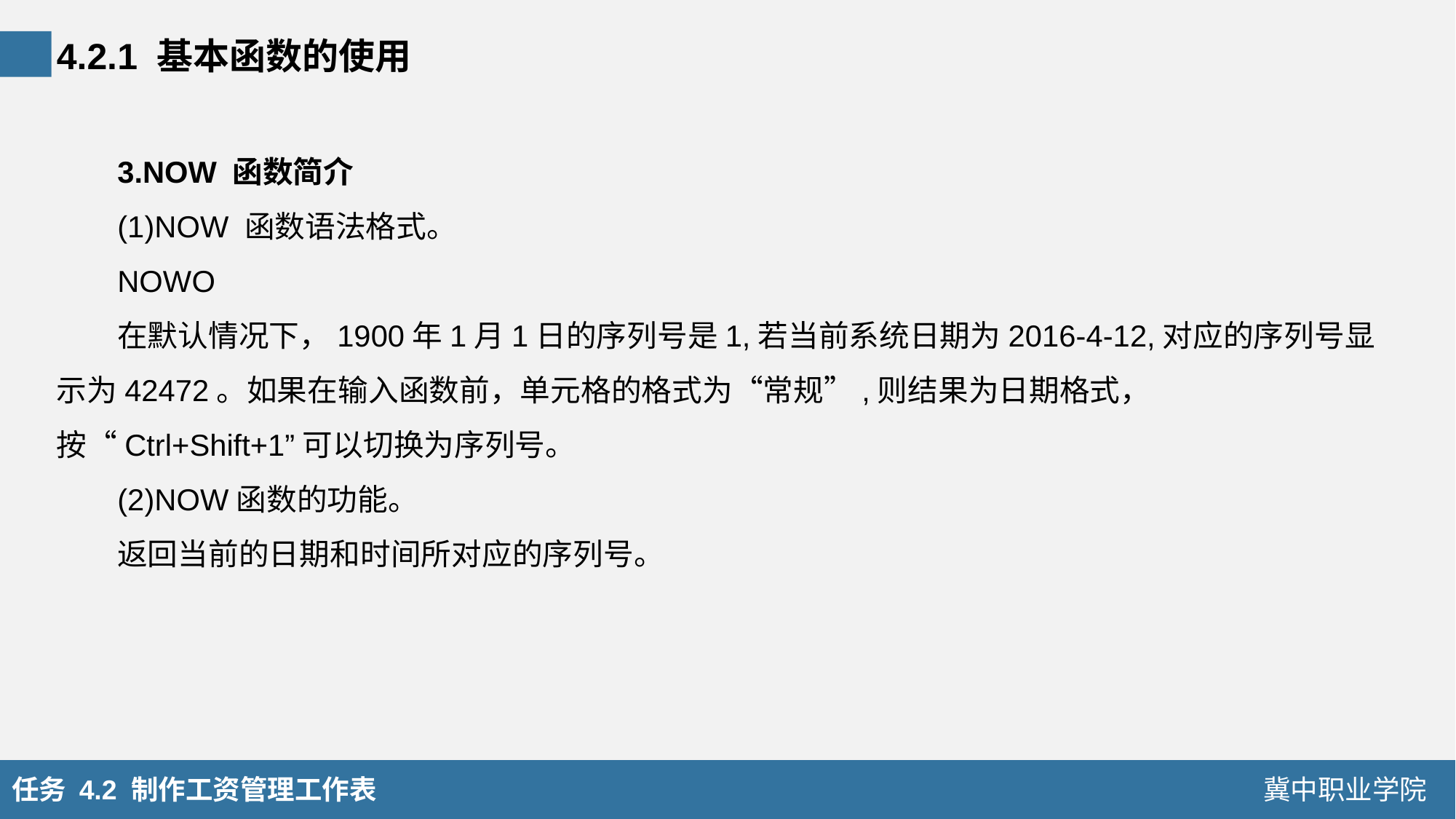

4.2.1 基本函数的使用
3.NOW 函数简介
(1)NOW 函数语法格式。
NOWO
在默认情况下，1900年1月1日的序列号是1,若当前系统日期为2016-4-12,对应的序列号显示为42472。如果在输入函数前，单元格的格式为“常规”,则结果为日期格式，按“Ctrl+Shift+1”可以切换为序列号。
(2)NOW函数的功能。
返回当前的日期和时间所对应的序列号。

任务 4.2 制作工资管理工作表
冀中职业学院